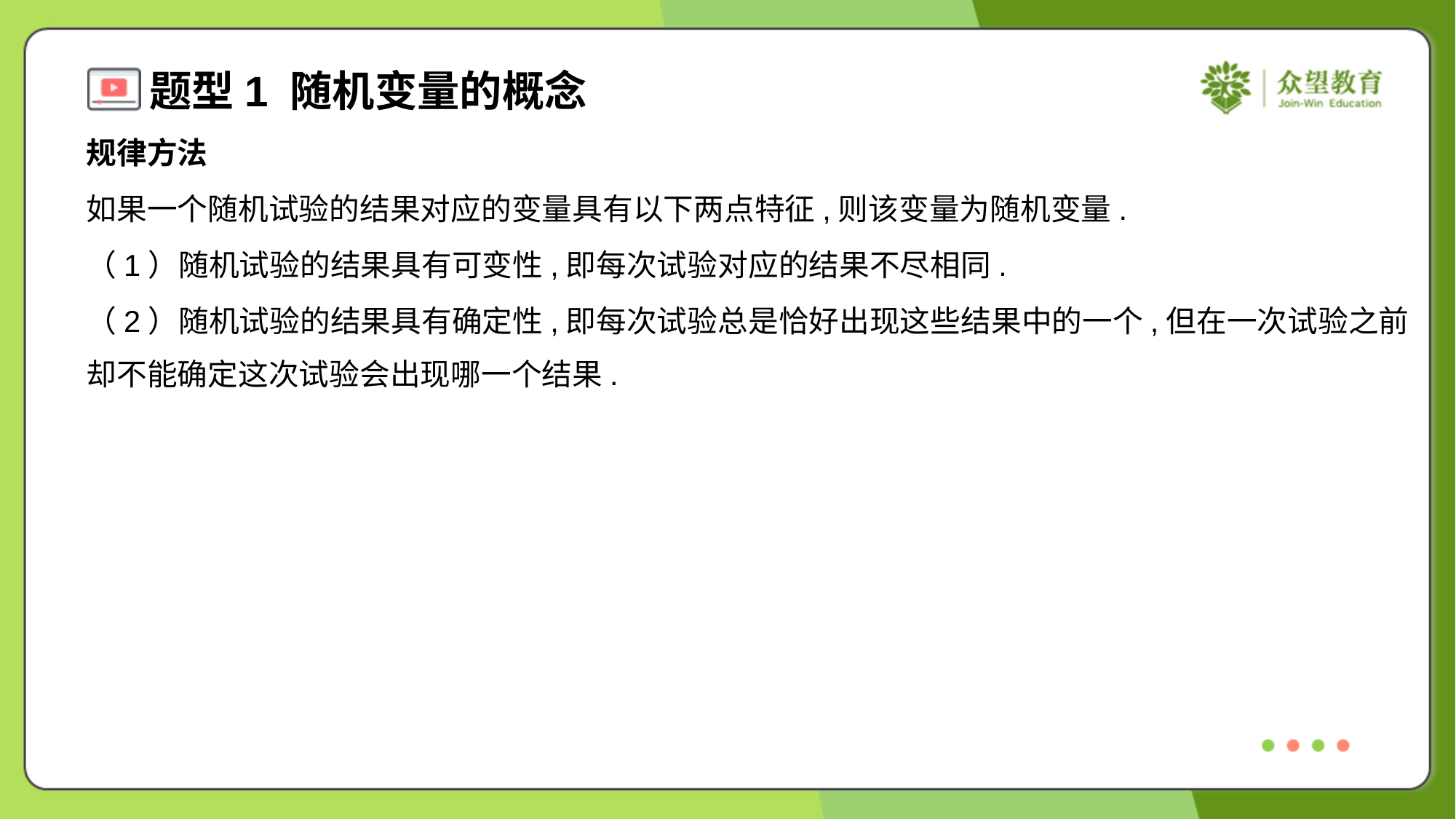

规律方法
如果一个随机试验的结果对应的变量具有以下两点特征,则该变量为随机变量.
（1）随机试验的结果具有可变性,即每次试验对应的结果不尽相同.
（2）随机试验的结果具有确定性,即每次试验总是恰好出现这些结果中的一个,但在一次试验之前
却不能确定这次试验会出现哪一个结果.